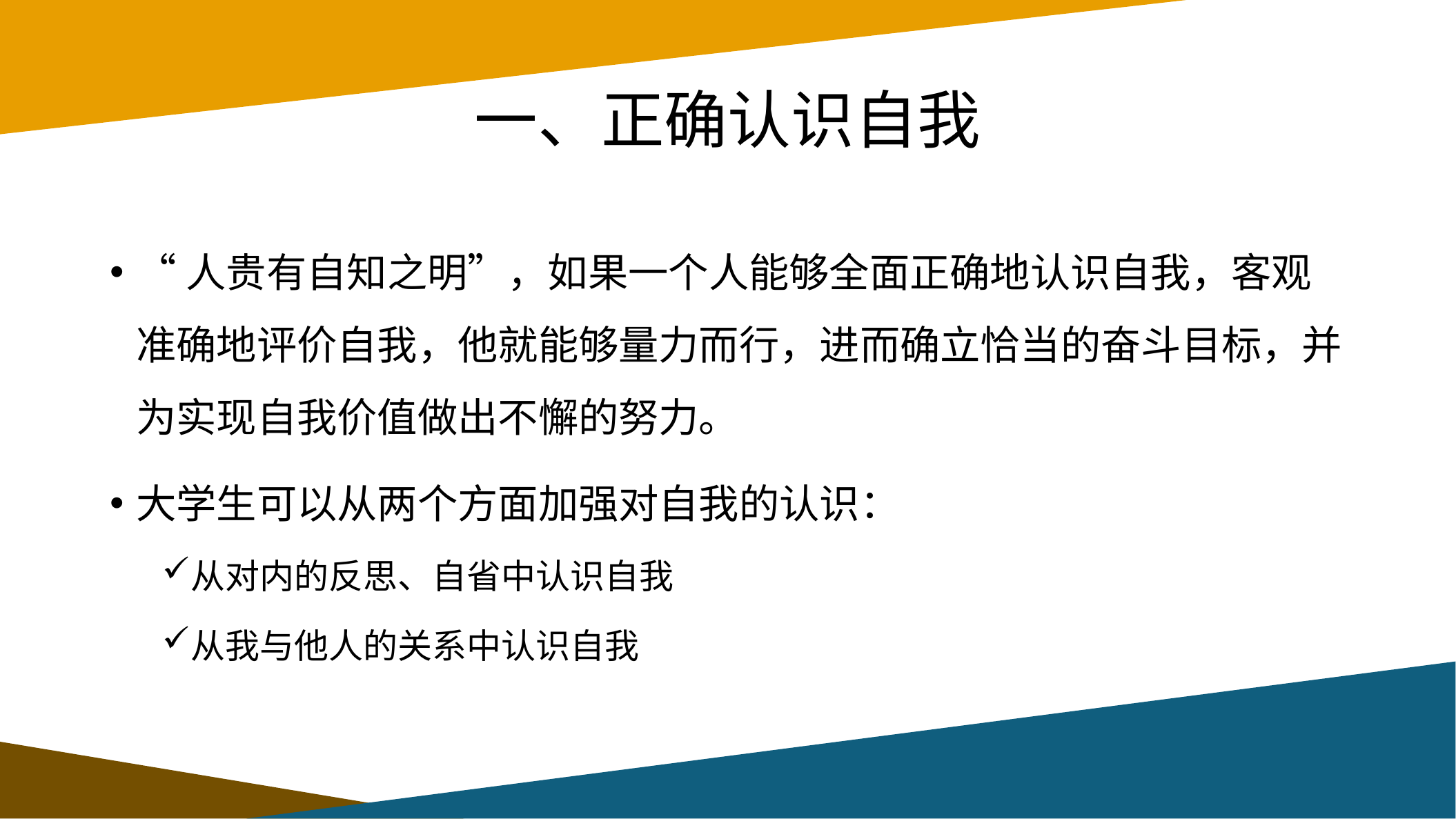

# 一、正确认识自我
“人贵有自知之明”，如果一个人能够全面正确地认识自我，客观准确地评价自我，他就能够量力而行，进而确立恰当的奋斗目标，并为实现自我价值做出不懈的努力。
大学生可以从两个方面加强对自我的认识：
从对内的反思、自省中认识自我
从我与他人的关系中认识自我